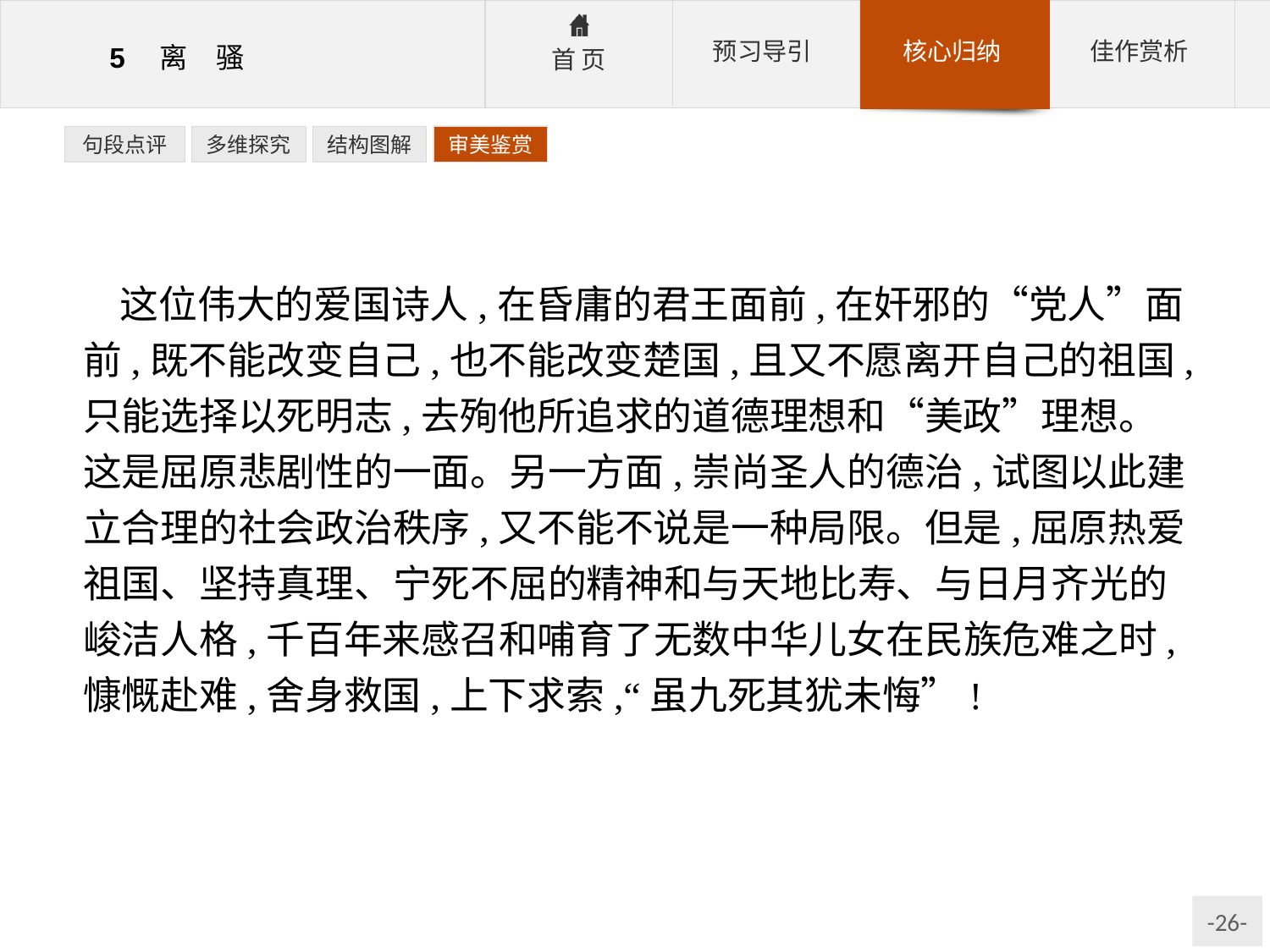

句段点评
多维探究
结构图解
审美鉴赏
这位伟大的爱国诗人,在昏庸的君王面前,在奸邪的“党人”面前,既不能改变自己,也不能改变楚国,且又不愿离开自己的祖国,只能选择以死明志,去殉他所追求的道德理想和“美政”理想。这是屈原悲剧性的一面。另一方面,崇尚圣人的德治,试图以此建立合理的社会政治秩序,又不能不说是一种局限。但是,屈原热爱祖国、坚持真理、宁死不屈的精神和与天地比寿、与日月齐光的峻洁人格,千百年来感召和哺育了无数中华儿女在民族危难之时,慷慨赴难,舍身救国,上下求索,“虽九死其犹未悔”!